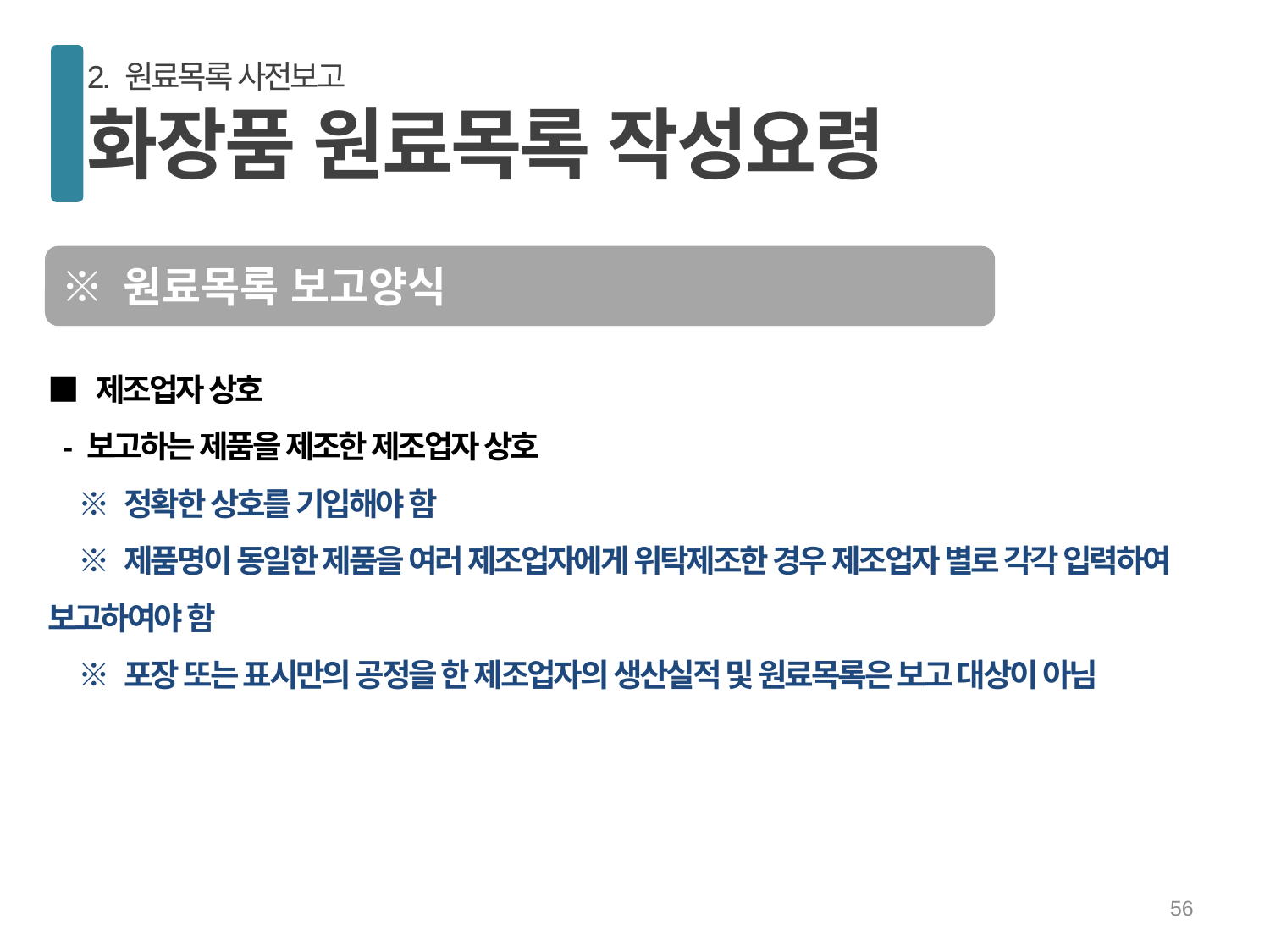

2. 원료목록 사전보고
화장품 원료목록 작성요령
※ 원료목록 보고양식
■  제조업자 상호
  - 보고하는 제품을 제조한 제조업자 상호
     ※ 정확한 상호를 기입해야 함
     ※ 제품명이 동일한 제품을 여러 제조업자에게 위탁제조한 경우 제조업자 별로 각각 입력하여 보고하여야 함
     ※ 포장 또는 표시만의 공정을 한 제조업자의 생산실적 및 원료목록은 보고 대상이 아님
56